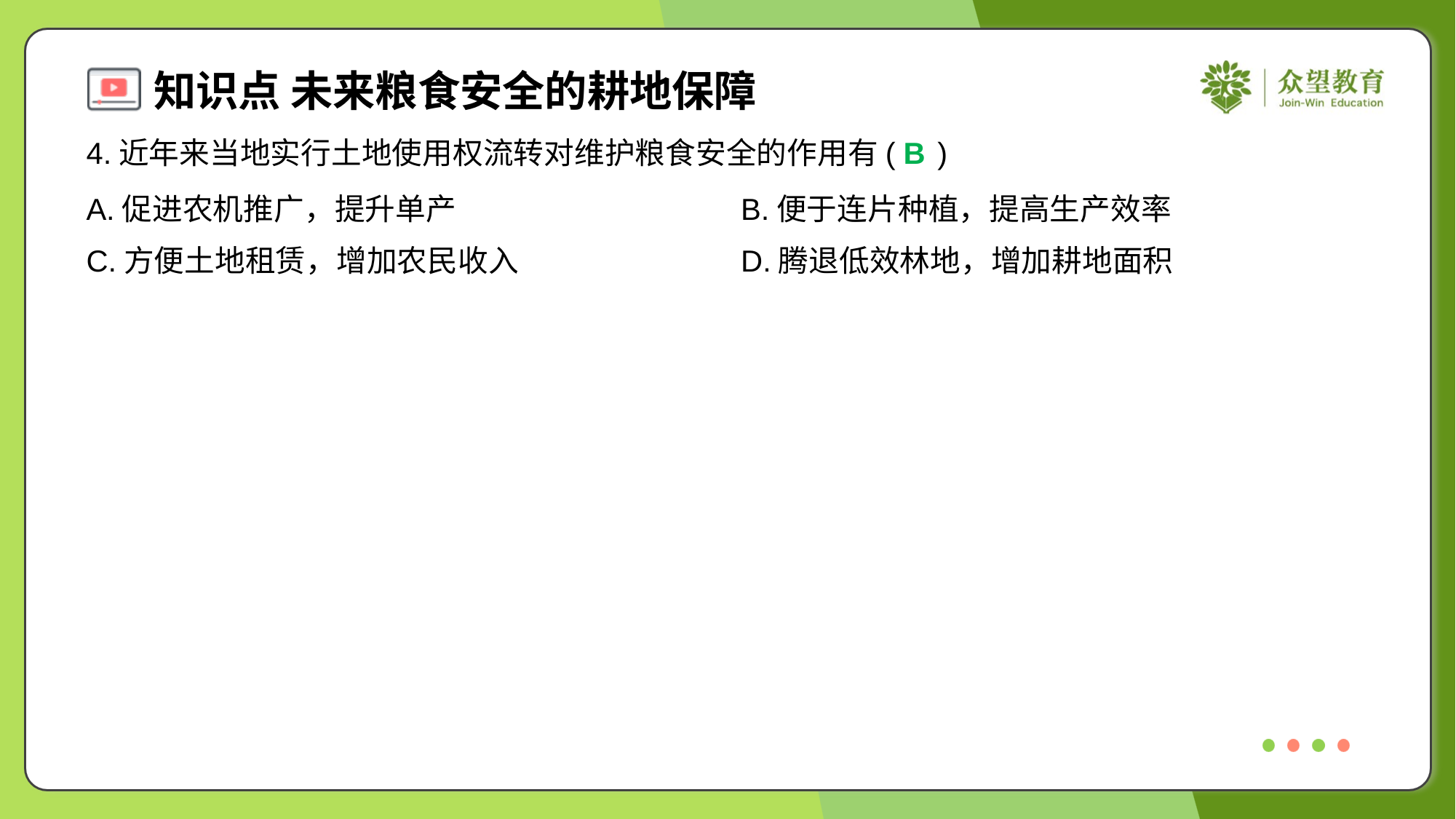

4.近年来当地实行土地使用权流转对维护粮食安全的作用有(     )
B
A.促进农机推广，提升单产	B.便于连片种植，提高生产效率
C.方便土地租赁，增加农民收入	D.腾退低效林地，增加耕地面积